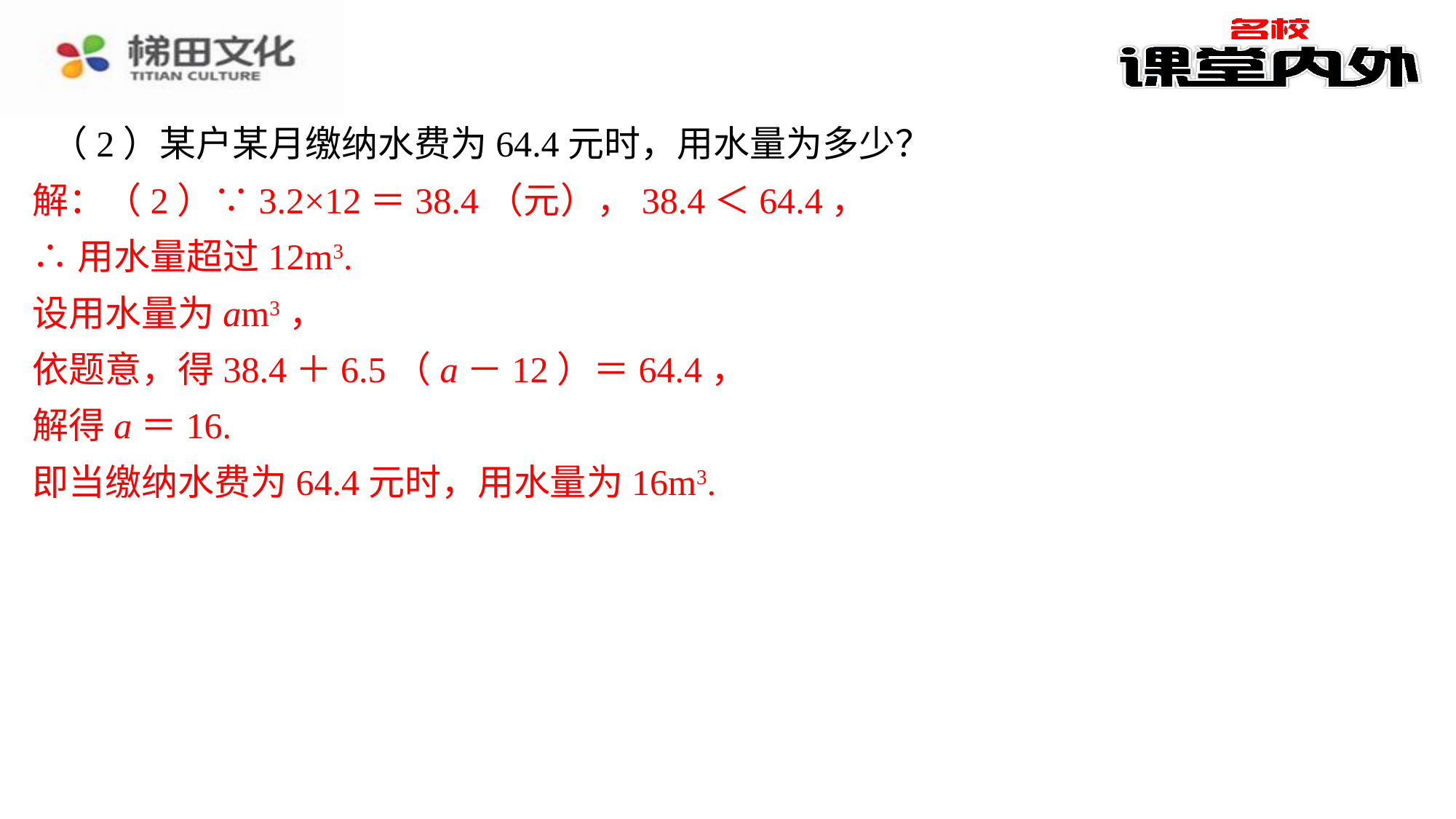

（2）某户某月缴纳水费为64.4元时，用水量为多少？
解：（2）∵3.2×12＝38.4（元），38.4＜64.4，
∴用水量超过12m3.
设用水量为am3，
依题意，得38.4＋6.5（a－12）＝64.4，
解得a＝16.
即当缴纳水费为64.4元时，用水量为16m3.